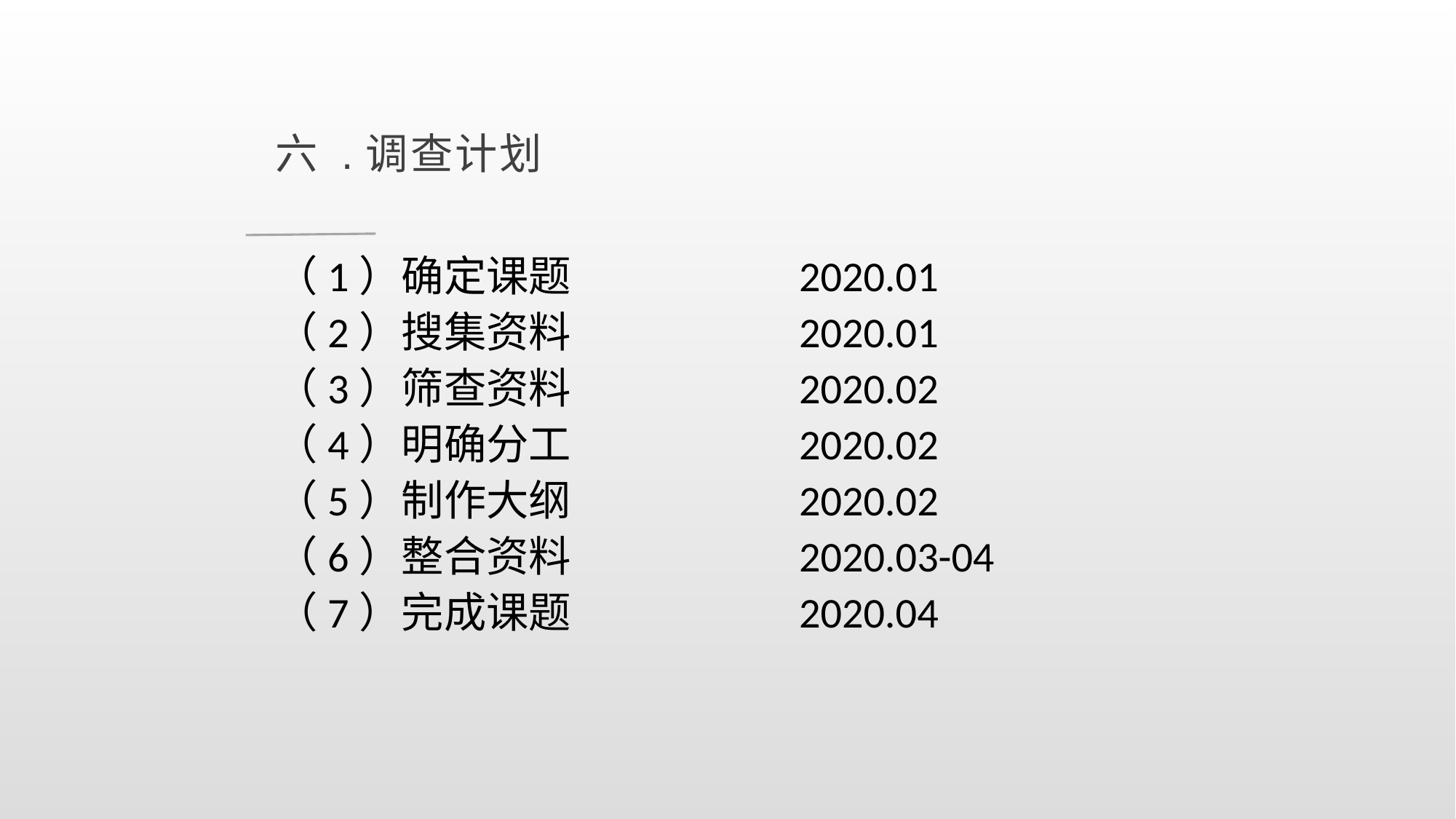

六 .调查计划

（1）确定课题                       2020.01
（2）搜集资料                       2020.01
（3）筛查资料                       2020.02
（4）明确分工                       2020.02
（5）制作大纲                       2020.02
（6）整合资料                       2020.03-04
（7）完成课题                       2020.04